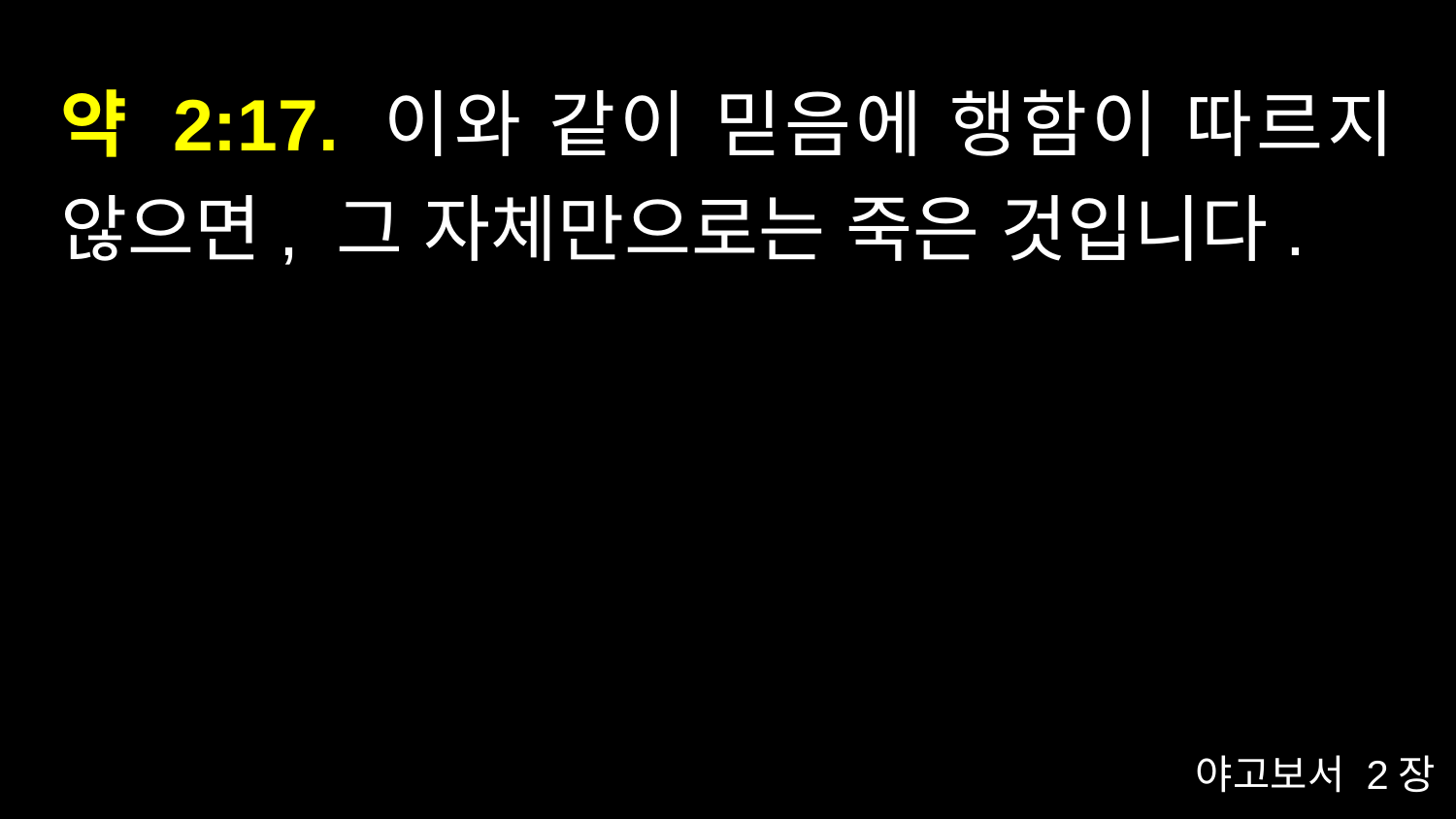

# 약 2:17. 이와 같이 믿음에 행함이 따르지 않으면, 그 자체만으로는 죽은 것입니다.
야고보서 2장